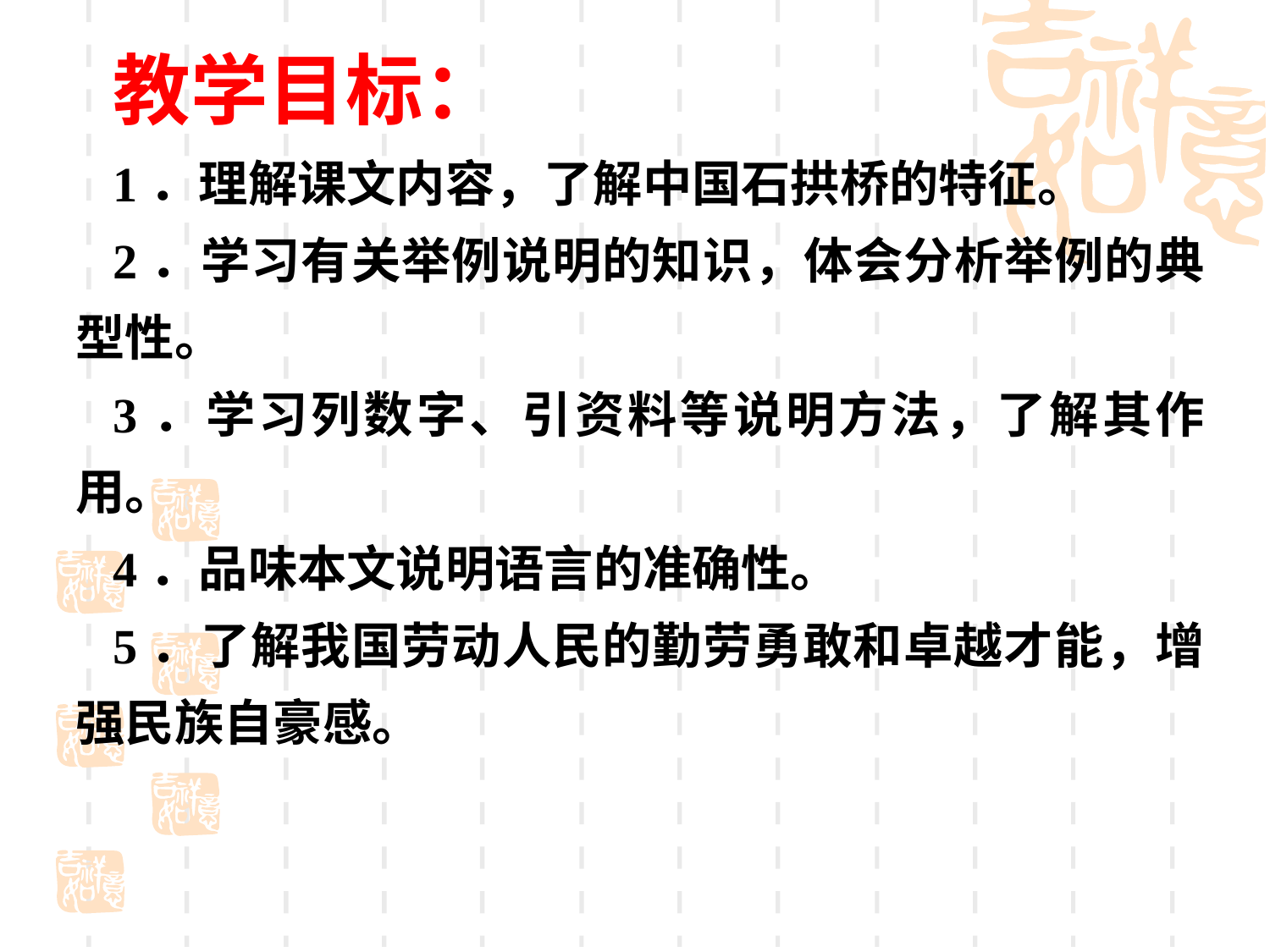

教学目标：
1．理解课文内容，了解中国石拱桥的特征。
2．学习有关举例说明的知识，体会分析举例的典型性。
3．学习列数字、引资料等说明方法，了解其作用。
4．品味本文说明语言的准确性。
5．了解我国劳动人民的勤劳勇敢和卓越才能，增强民族自豪感。